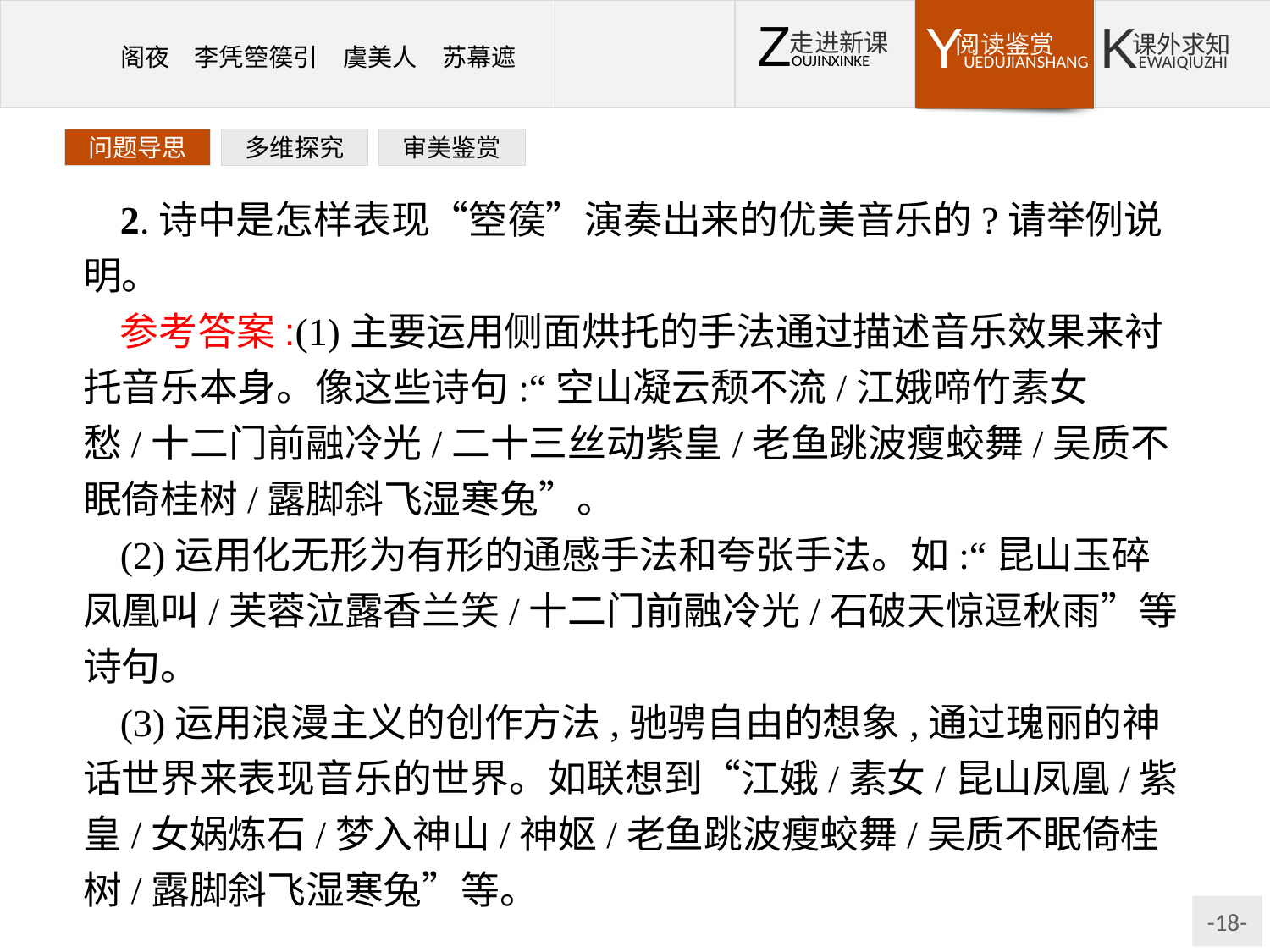

问题导思
多维探究
审美鉴赏
2.诗中是怎样表现“箜篌”演奏出来的优美音乐的?请举例说明。
参考答案:(1)主要运用侧面烘托的手法通过描述音乐效果来衬托音乐本身。像这些诗句:“空山凝云颓不流/江娥啼竹素女愁/十二门前融冷光/二十三丝动紫皇/老鱼跳波瘦蛟舞/吴质不眠倚桂树/露脚斜飞湿寒兔”。
(2)运用化无形为有形的通感手法和夸张手法。如:“昆山玉碎凤凰叫/芙蓉泣露香兰笑/十二门前融冷光/石破天惊逗秋雨”等诗句。
(3)运用浪漫主义的创作方法,驰骋自由的想象,通过瑰丽的神话世界来表现音乐的世界。如联想到“江娥/素女/昆山凤凰/紫皇/女娲炼石/梦入神山/神妪/老鱼跳波瘦蛟舞/吴质不眠倚桂树/露脚斜飞湿寒兔”等。